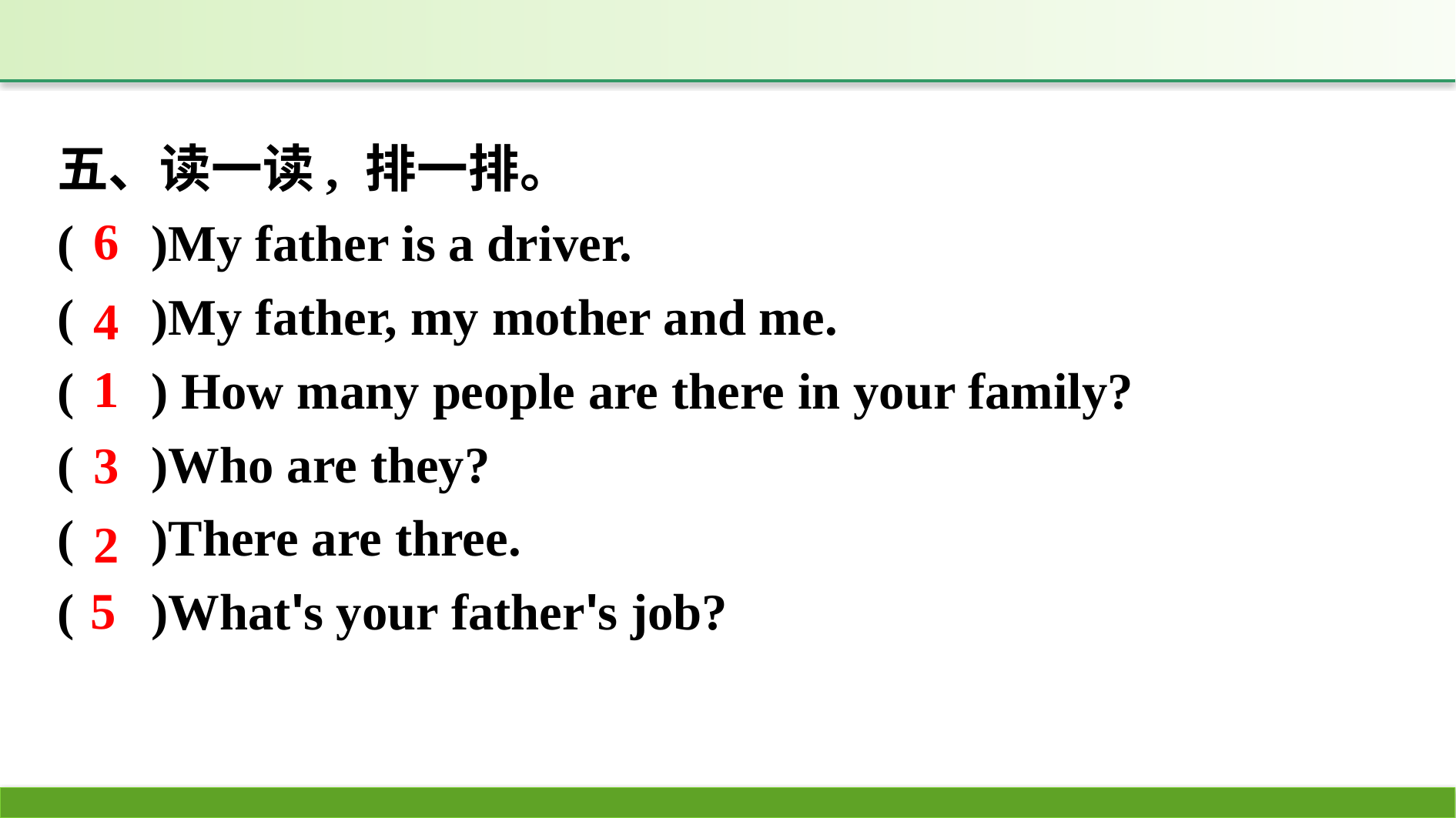

五、读一读, 排一排。
(      )My father is a driver.
(      )My father, my mother and me.
(      ) How many people are there in your family?
(      )Who are they?
(      )There are three.
(      )What's your father's job?
6
4
1
3
2
5